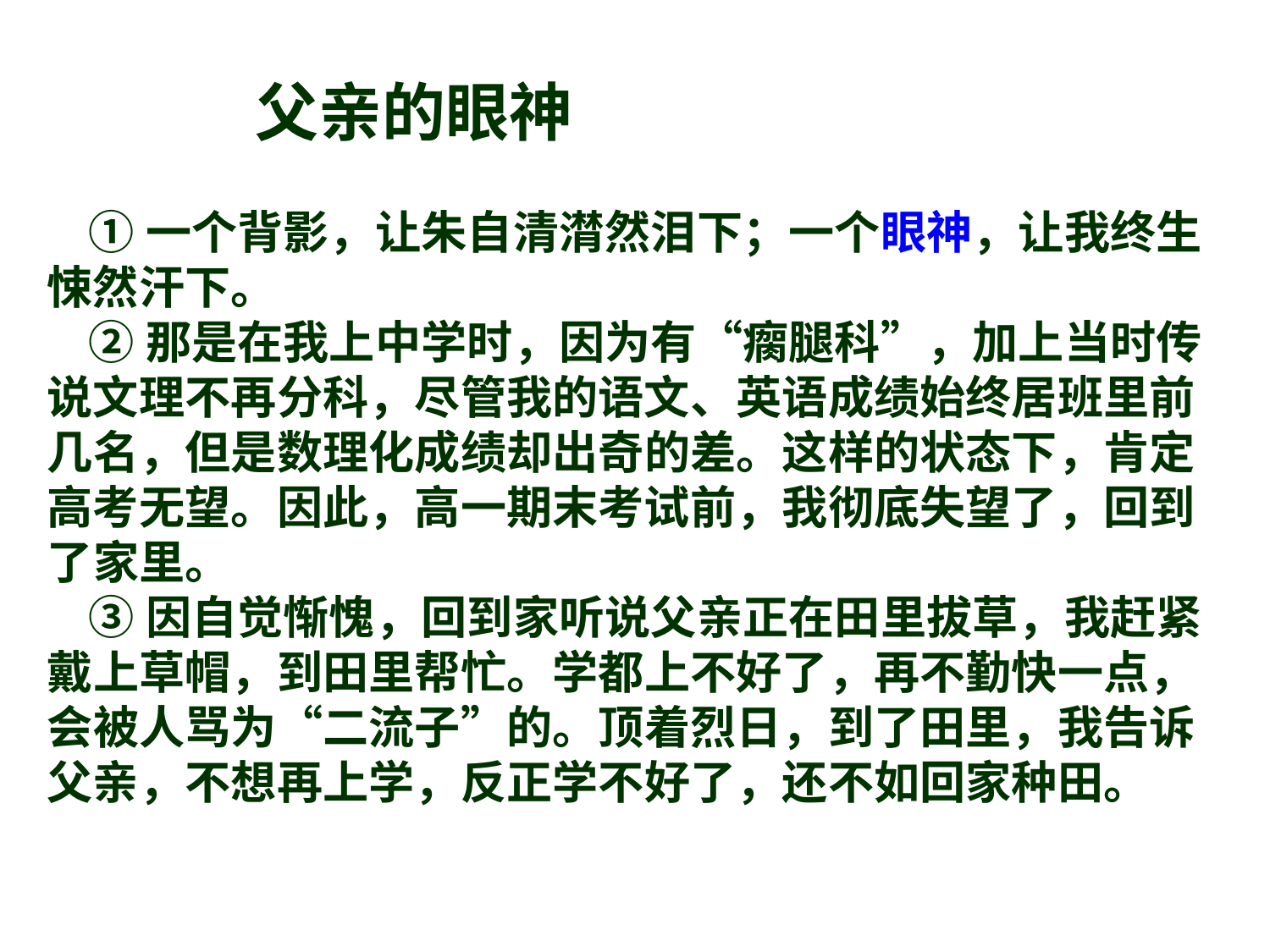

父亲的眼神

    ①一个背影，让朱自清潸然泪下；一个眼神，让我终生悚然汗下。
    ②那是在我上中学时，因为有“瘸腿科”，加上当时传说文理不再分科，尽管我的语文、英语成绩始终居班里前几名，但是数理化成绩却出奇的差。这样的状态下，肯定高考无望。因此，高一期末考试前，我彻底失望了，回到了家里。
    ③因自觉惭愧，回到家听说父亲正在田里拔草，我赶紧戴上草帽，到田里帮忙。学都上不好了，再不勤快一点，会被人骂为“二流子”的。顶着烈日，到了田里，我告诉父亲，不想再上学，反正学不好了，还不如回家种田。